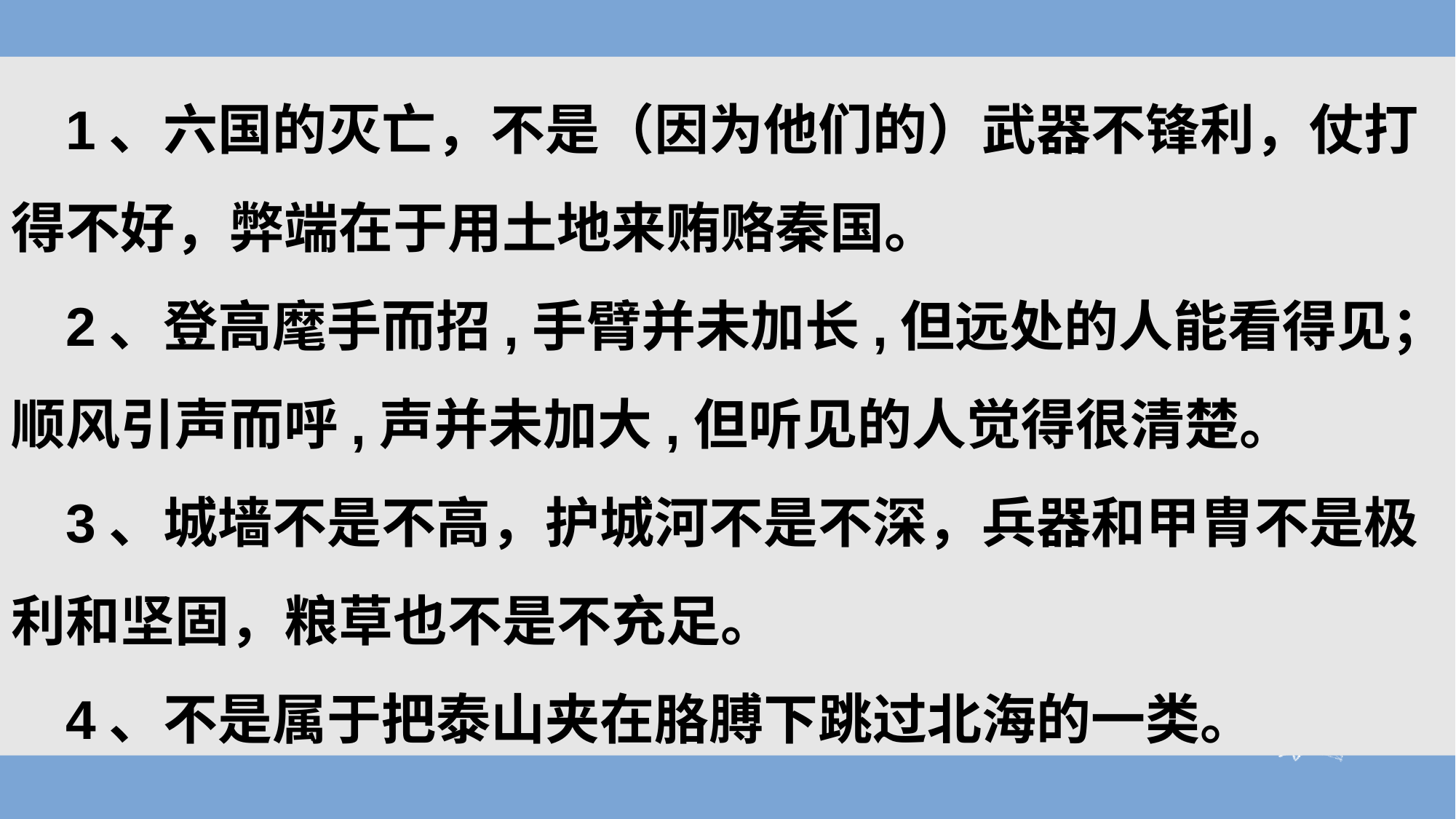

1、六国的灭亡，不是（因为他们的）武器不锋利，仗打得不好，弊端在于用土地来贿赂秦国。
2、登高麾手而招,手臂并未加长,但远处的人能看得见；顺风引声而呼,声并未加大,但听见的人觉得很清楚。
3、城墙不是不高，护城河不是不深，兵器和甲胄不是极利和坚固，粮草也不是不充足。
4、不是属于把泰山夹在胳膊下跳过北海的一类。